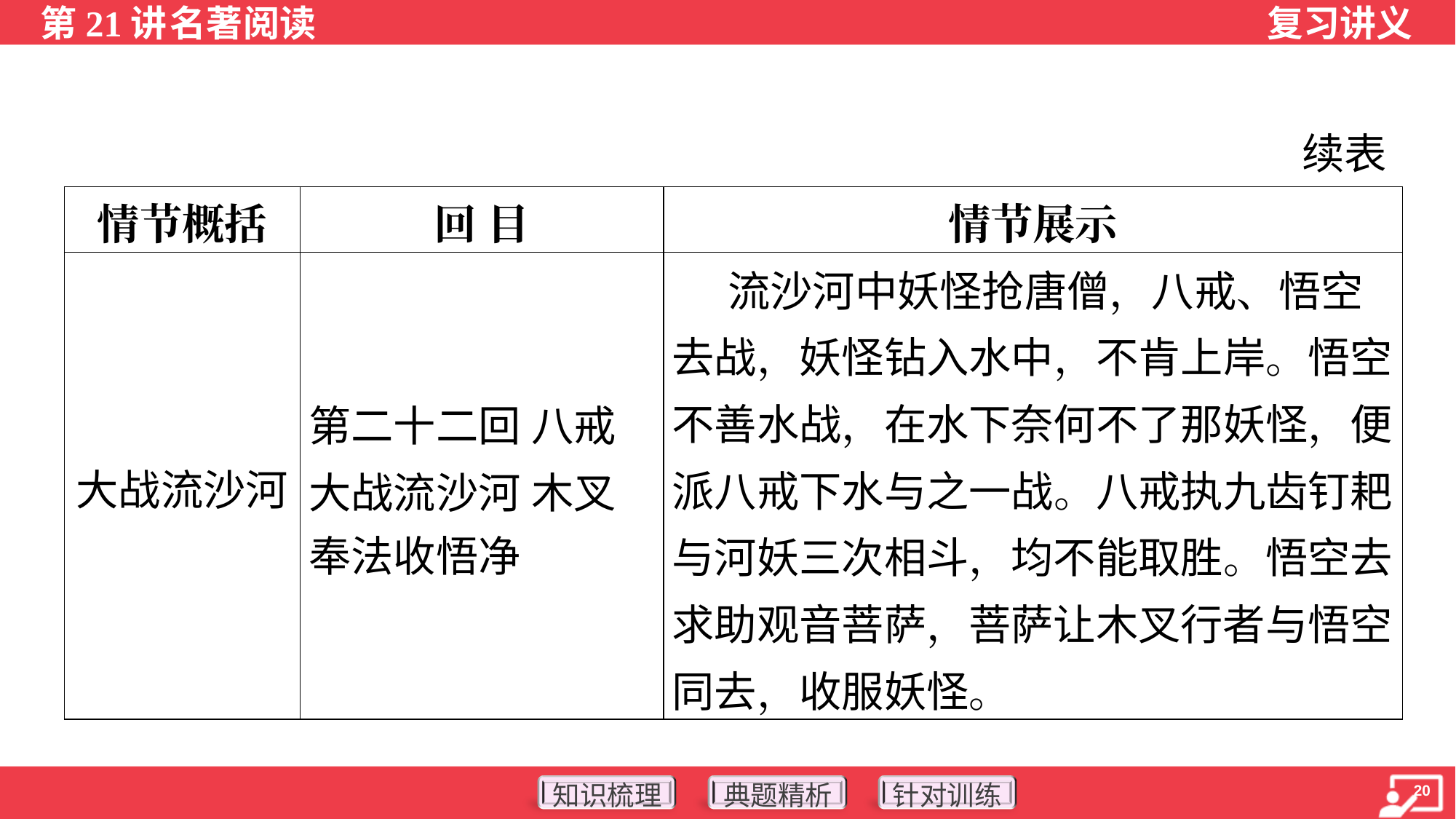

续表
| 情节概括 | 回 目 | 情节展示 |
| --- | --- | --- |
| 大战流沙河 | 第二十二回 八戒 大战流沙河 木叉 奉法收悟净 | 流沙河中妖怪抢唐僧，八戒、悟空去战，妖怪钻入水中，不肯上岸。悟空不善水战，在水下奈何不了那妖怪，便派八戒下水与之一战。八戒执九齿钉耙与河妖三次相斗，均不能取胜。悟空去求助观音菩萨，菩萨让木叉行者与悟空同去，收服妖怪。 |